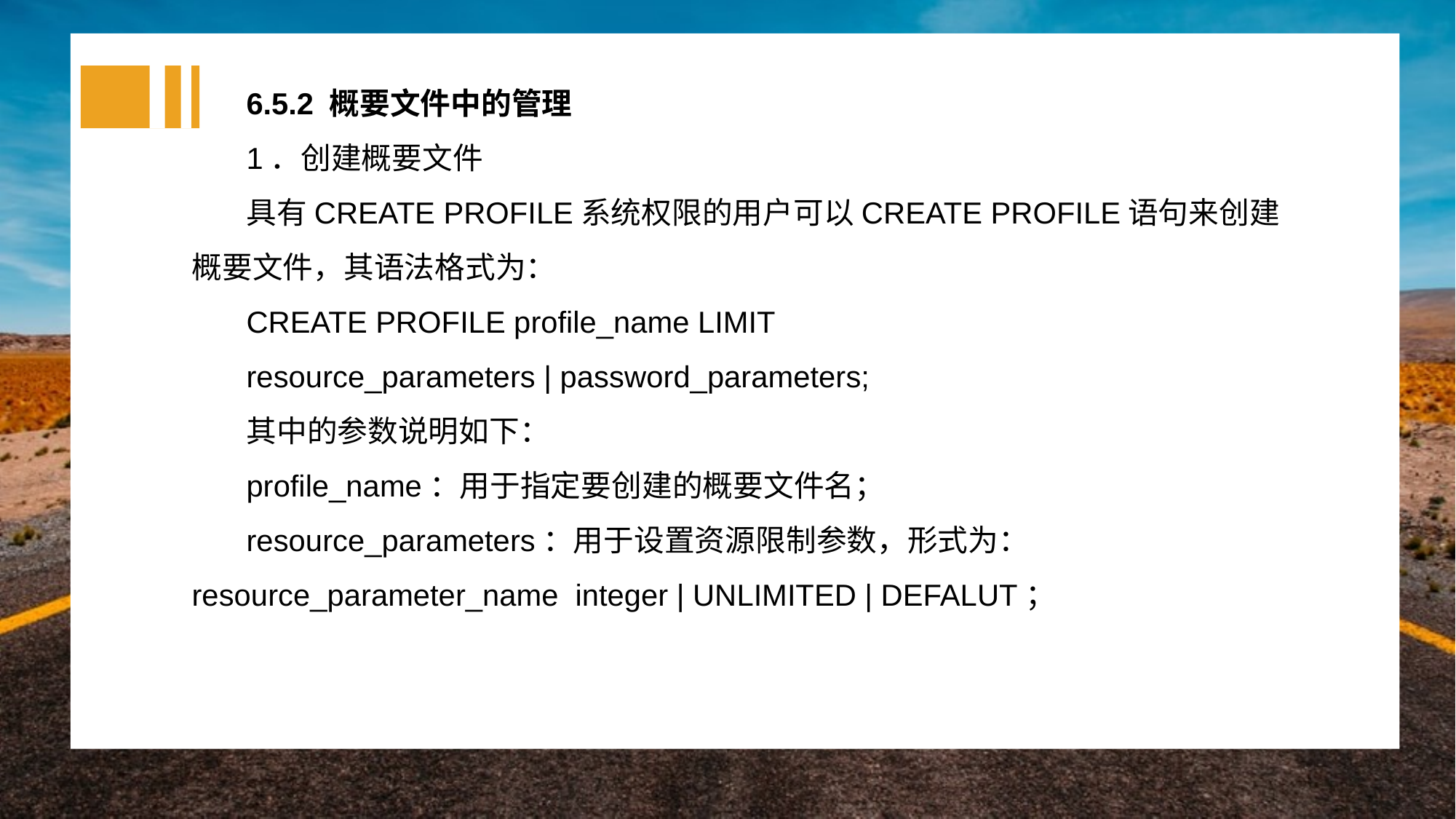

6.5.2 概要文件中的管理
1．创建概要文件
具有CREATE PROFILE系统权限的用户可以CREATE PROFILE语句来创建概要文件，其语法格式为：
CREATE PROFILE profile_name LIMIT
resource_parameters | password_parameters;
其中的参数说明如下：
profile_name：用于指定要创建的概要文件名；
resource_parameters：用于设置资源限制参数，形式为：resource_parameter_name  integer | UNLIMITED | DEFALUT；